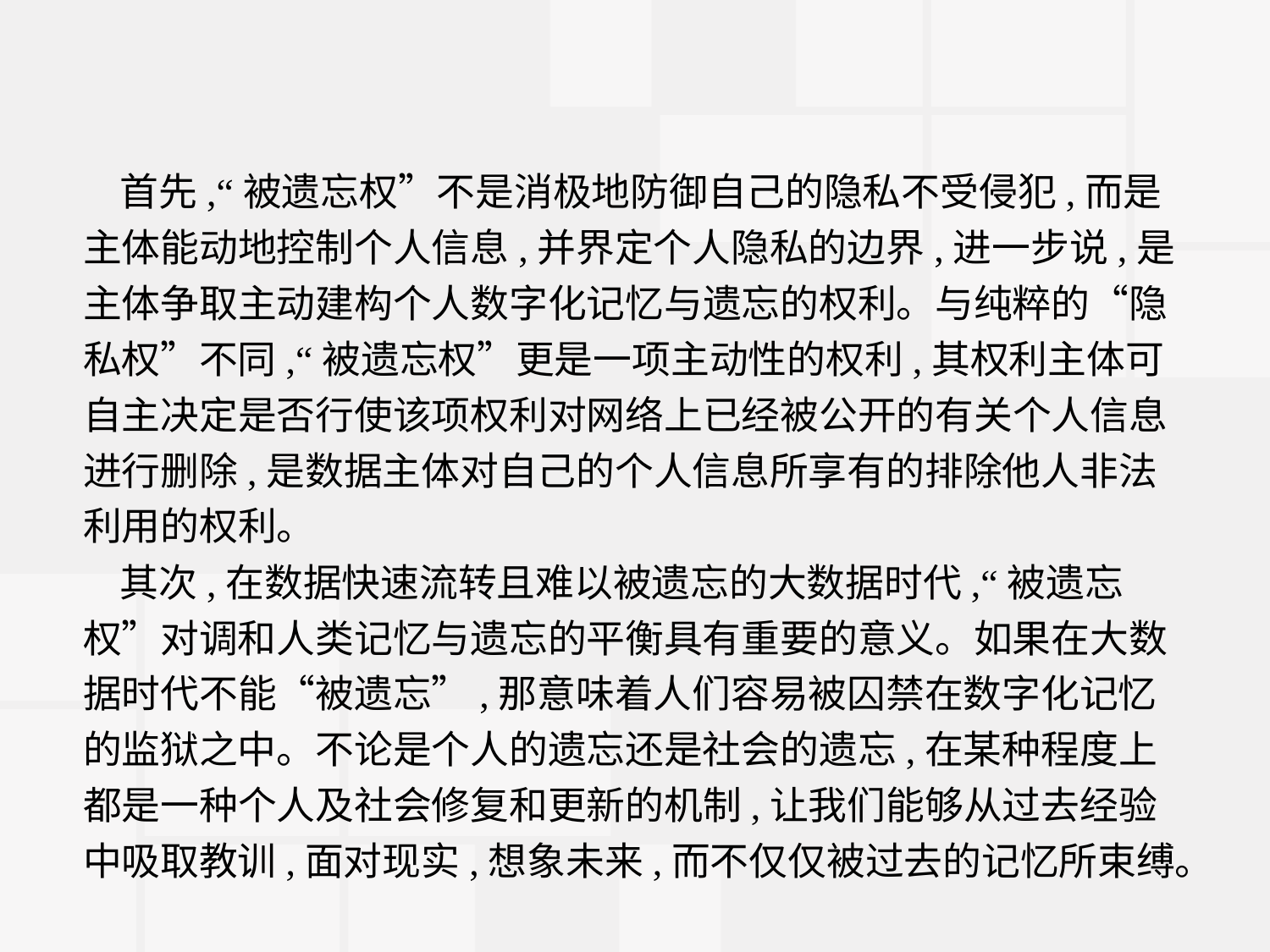

首先,“被遗忘权”不是消极地防御自己的隐私不受侵犯,而是主体能动地控制个人信息,并界定个人隐私的边界,进一步说,是主体争取主动建构个人数字化记忆与遗忘的权利。与纯粹的“隐私权”不同,“被遗忘权”更是一项主动性的权利,其权利主体可自主决定是否行使该项权利对网络上已经被公开的有关个人信息进行删除,是数据主体对自己的个人信息所享有的排除他人非法利用的权利。
其次,在数据快速流转且难以被遗忘的大数据时代,“被遗忘权”对调和人类记忆与遗忘的平衡具有重要的意义。如果在大数据时代不能“被遗忘”,那意味着人们容易被囚禁在数字化记忆的监狱之中。不论是个人的遗忘还是社会的遗忘,在某种程度上都是一种个人及社会修复和更新的机制,让我们能够从过去经验中吸取教训,面对现实,想象未来,而不仅仅被过去的记忆所束缚。